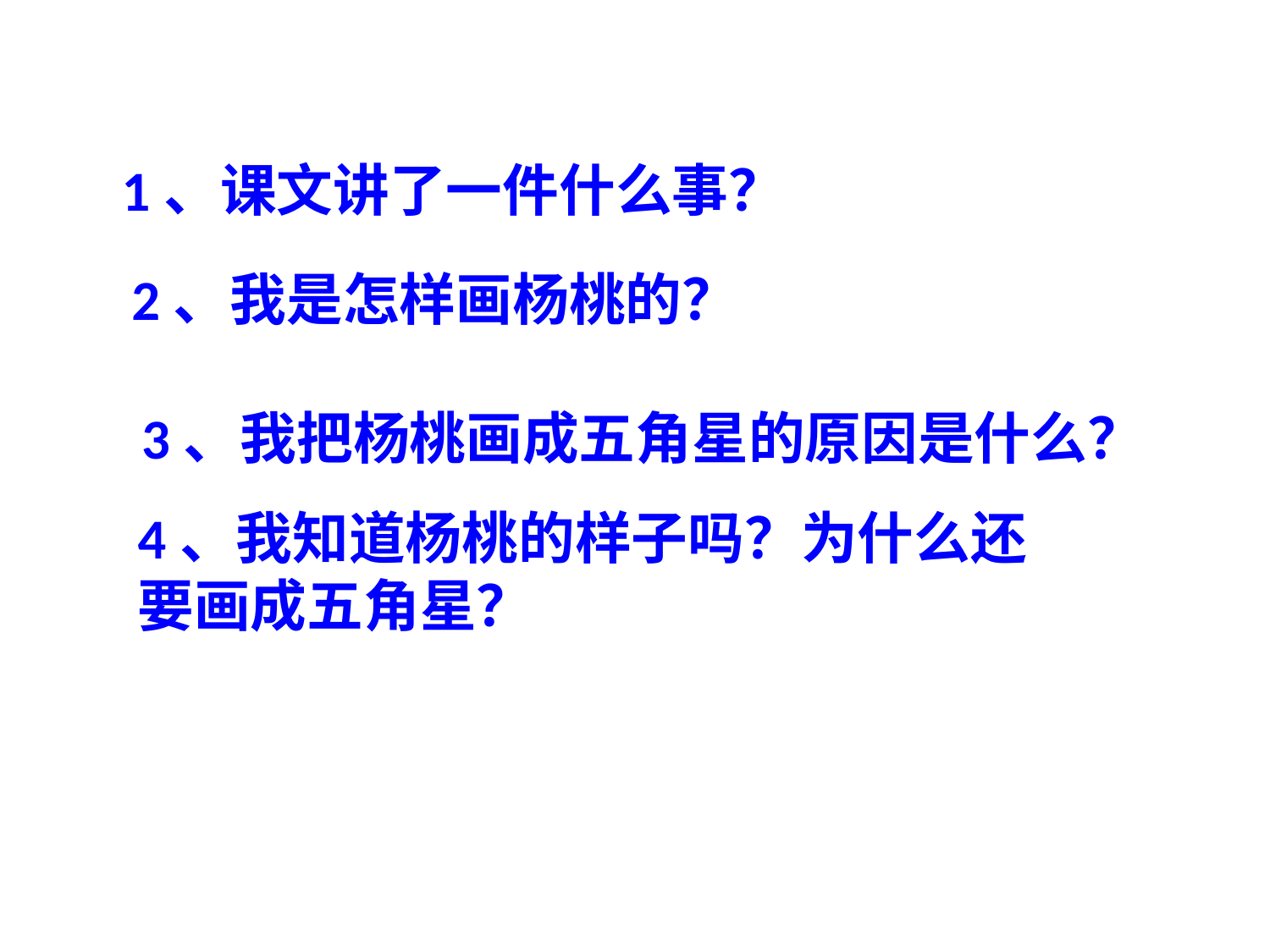

#
1、课文讲了一件什么事？

2、我是怎样画杨桃的？
3、我把杨桃画成五角星的原因是什么？
4、我知道杨桃的样子吗？为什么还要画成五角星？